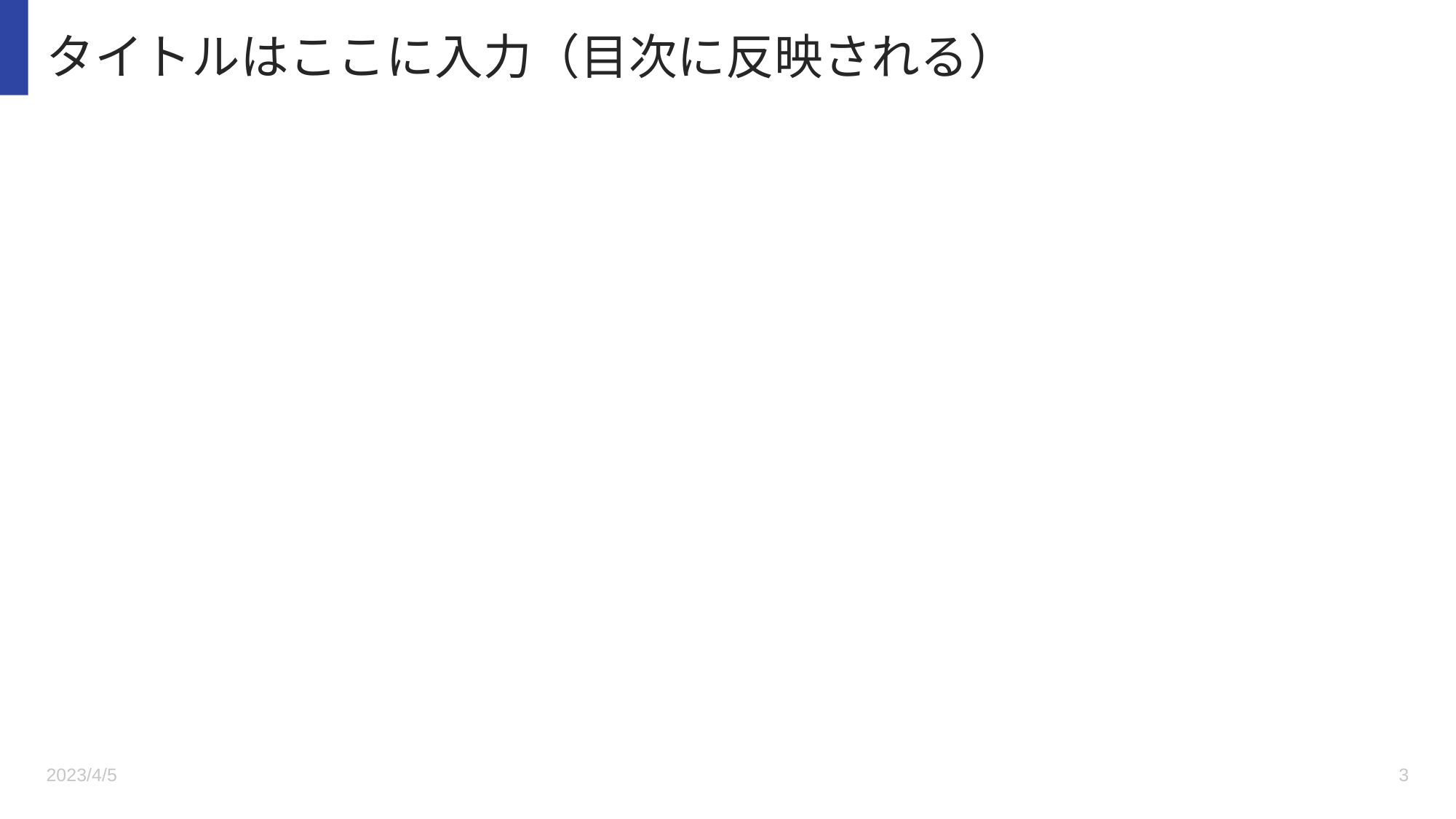

このプレースホルダに入力した内容が、目次に反映されます。レッスンの番号は入れる必要はありません。スライドのなかで並んでいる順番に、番号が自動的にふられます。
# タイトルはここに入力（目次に反映される）
2023/4/5

3